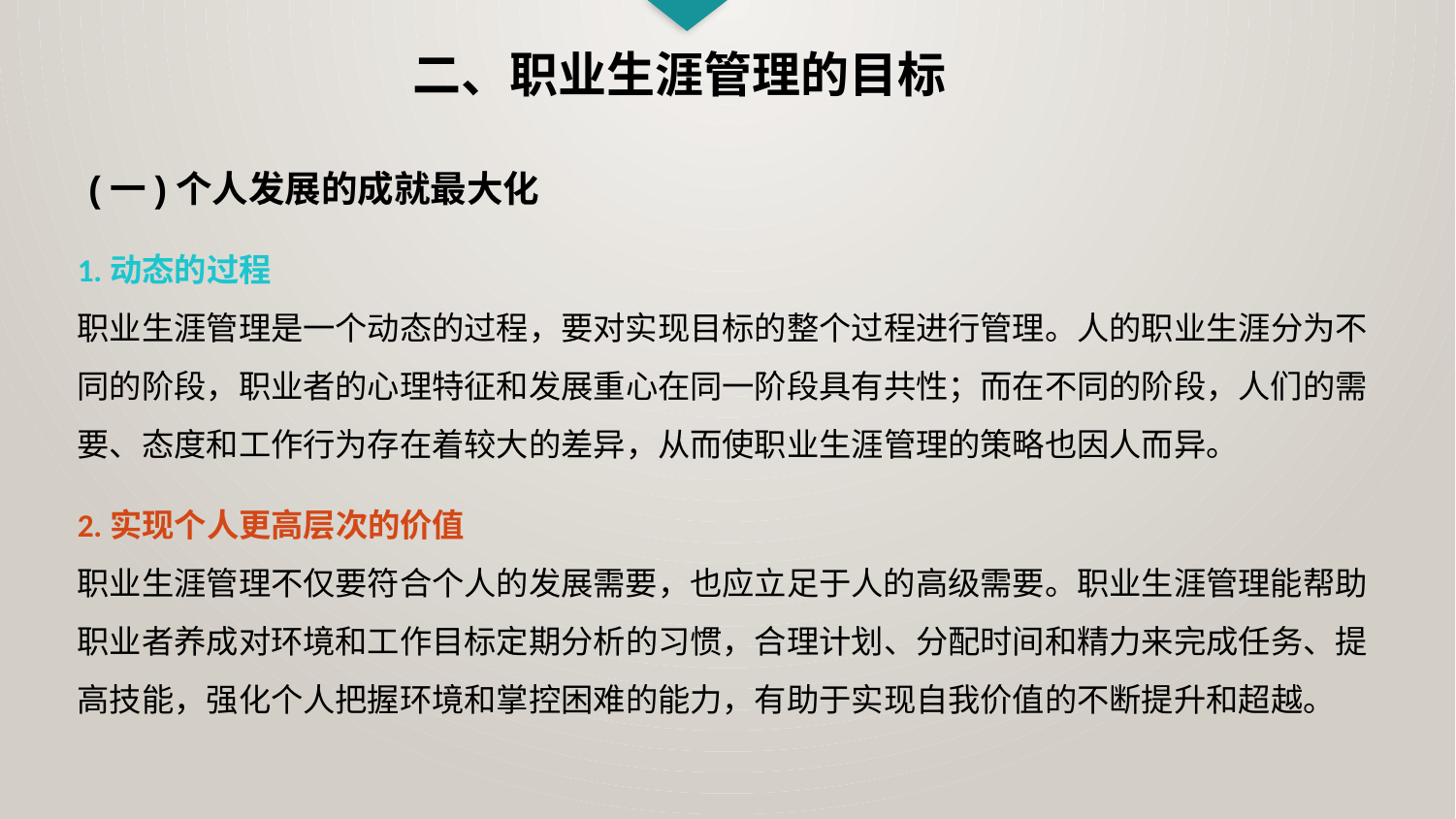

二、职业生涯管理的目标
(一)个人发展的成就最大化
1.动态的过程
职业生涯管理是一个动态的过程，要对实现目标的整个过程进行管理。人的职业生涯分为不同的阶段，职业者的心理特征和发展重心在同一阶段具有共性；而在不同的阶段，人们的需要、态度和工作行为存在着较大的差异，从而使职业生涯管理的策略也因人而异。
2.实现个人更高层次的价值
职业生涯管理不仅要符合个人的发展需要，也应立足于人的高级需要。职业生涯管理能帮助职业者养成对环境和工作目标定期分析的习惯，合理计划、分配时间和精力来完成任务、提高技能，强化个人把握环境和掌控困难的能力，有助于实现自我价值的不断提升和超越。
15